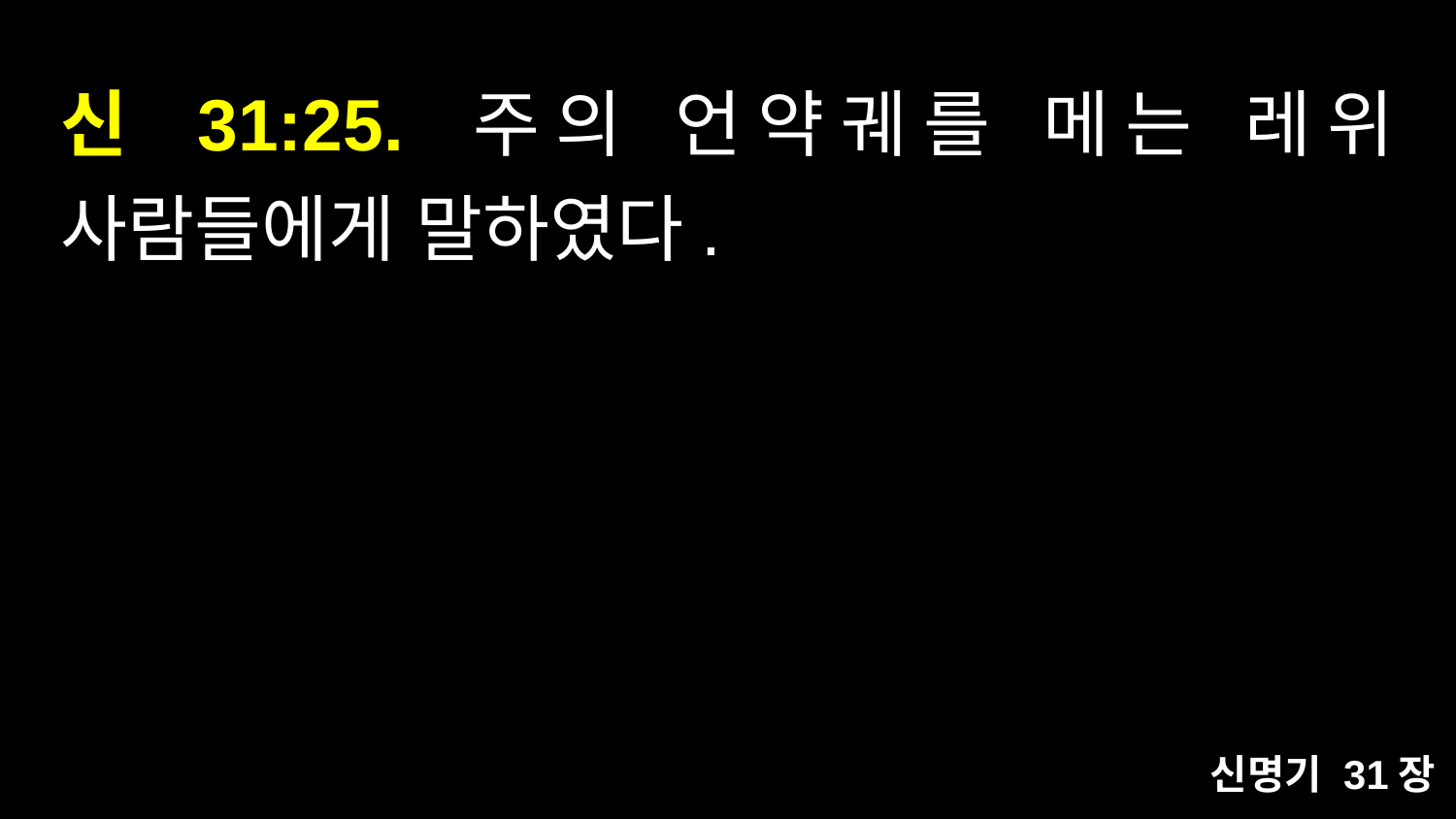

# 신 31:25. 주의 언약궤를 메는 레위 사람들에게 말하였다.
신명기 31장